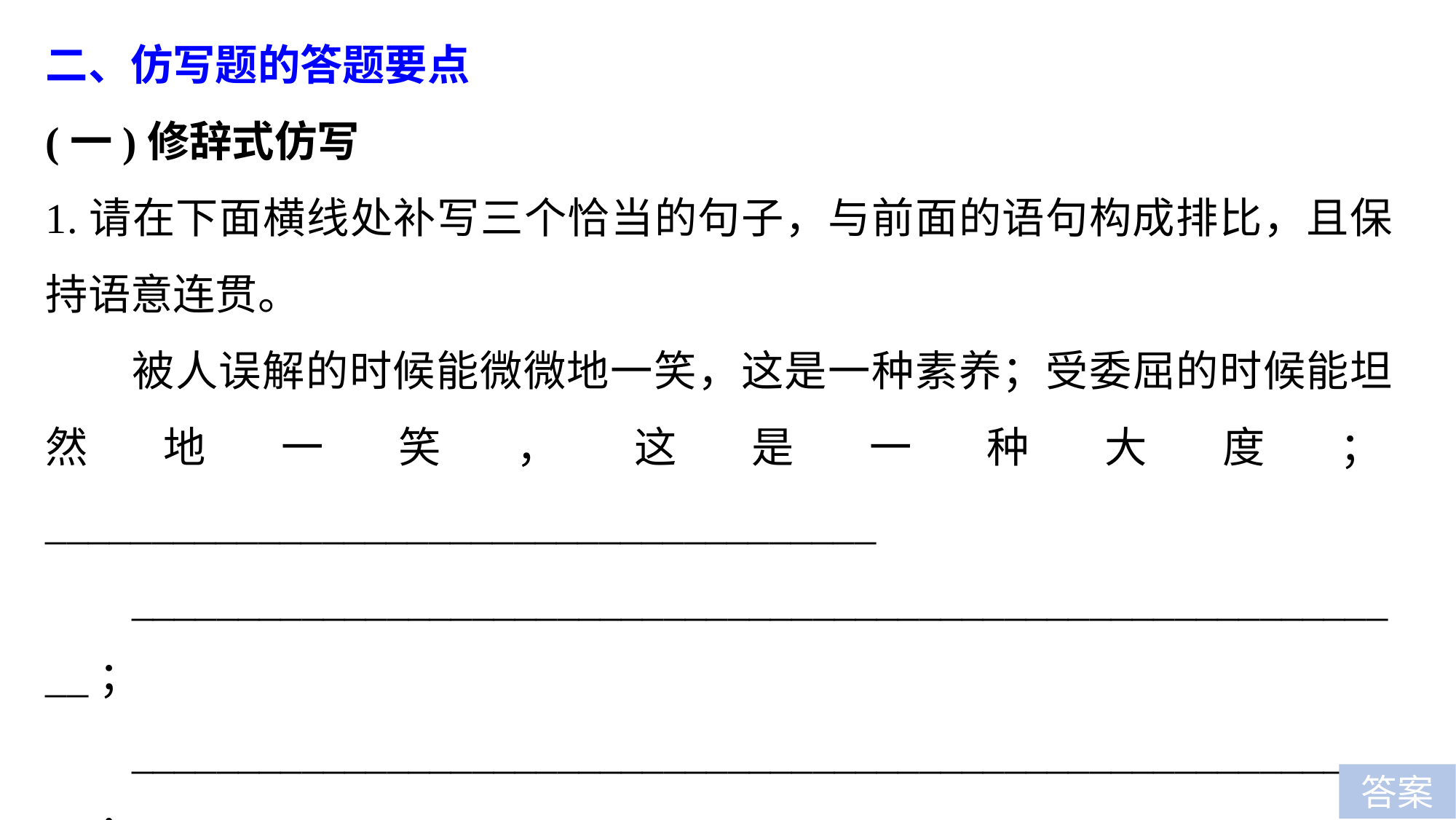

二、仿写题的答题要点
(一)修辞式仿写
1.请在下面横线处补写三个恰当的句子，与前面的语句构成排比，且保持语意连贯。
被人误解的时候能微微地一笑，这是一种素养；受委屈的时候能坦然地一笑，这是一种大度；_______________________________________
_____________________________________________________________；
_____________________________________________________________；
_____________________________________________________________。
不管有什么事情，为了什么原因，我们每天都要开心一笑。
答案